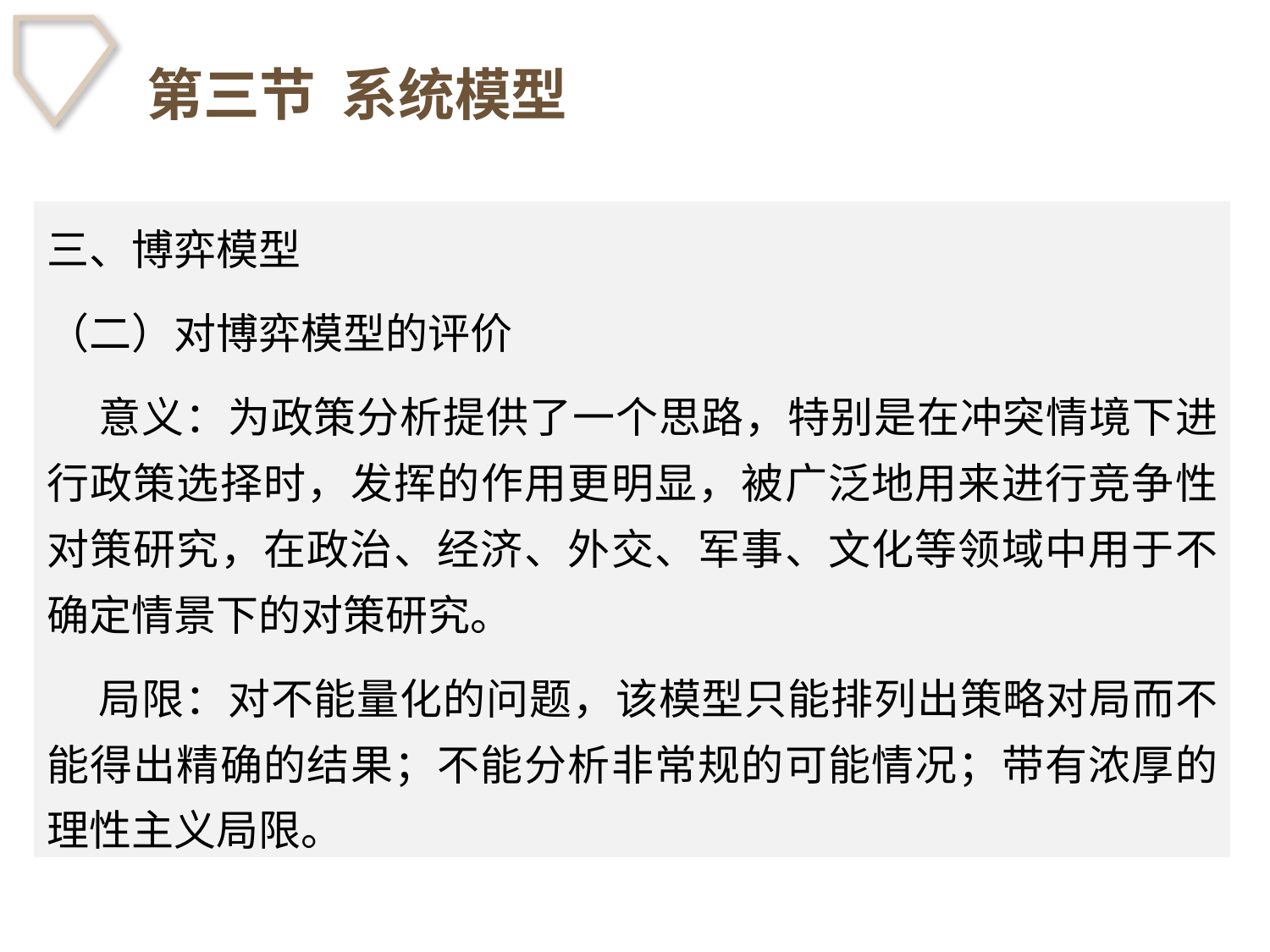

# 第三节  系统模型
三、博弈模型
（二）对博弈模型的评价
    意义：为政策分析提供了一个思路，特别是在冲突情境下进行政策选择时，发挥的作用更明显，被广泛地用来进行竞争性对策研究，在政治、经济、外交、军事、文化等领域中用于不确定情景下的对策研究。
    局限：对不能量化的问题，该模型只能排列出策略对局而不能得出精确的结果；不能分析非常规的可能情况；带有浓厚的理性主义局限。